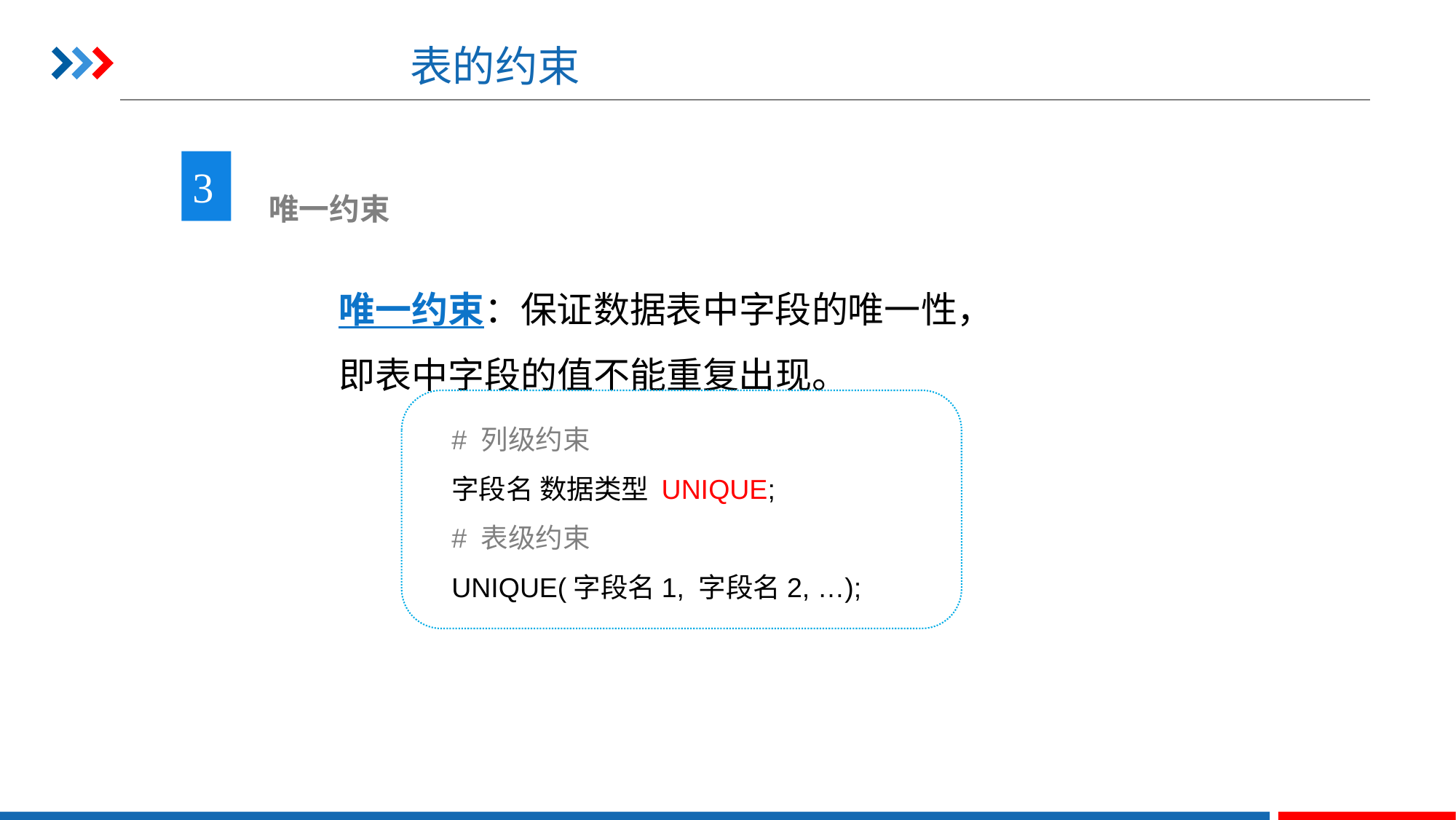

# 表的约束

3
  唯一约束
唯一约束：保证数据表中字段的唯一性，
即表中字段的值不能重复出现。

# 列级约束
字段名 数据类型 UNIQUE;
# 表级约束
UNIQUE(字段名1, 字段名2, …);